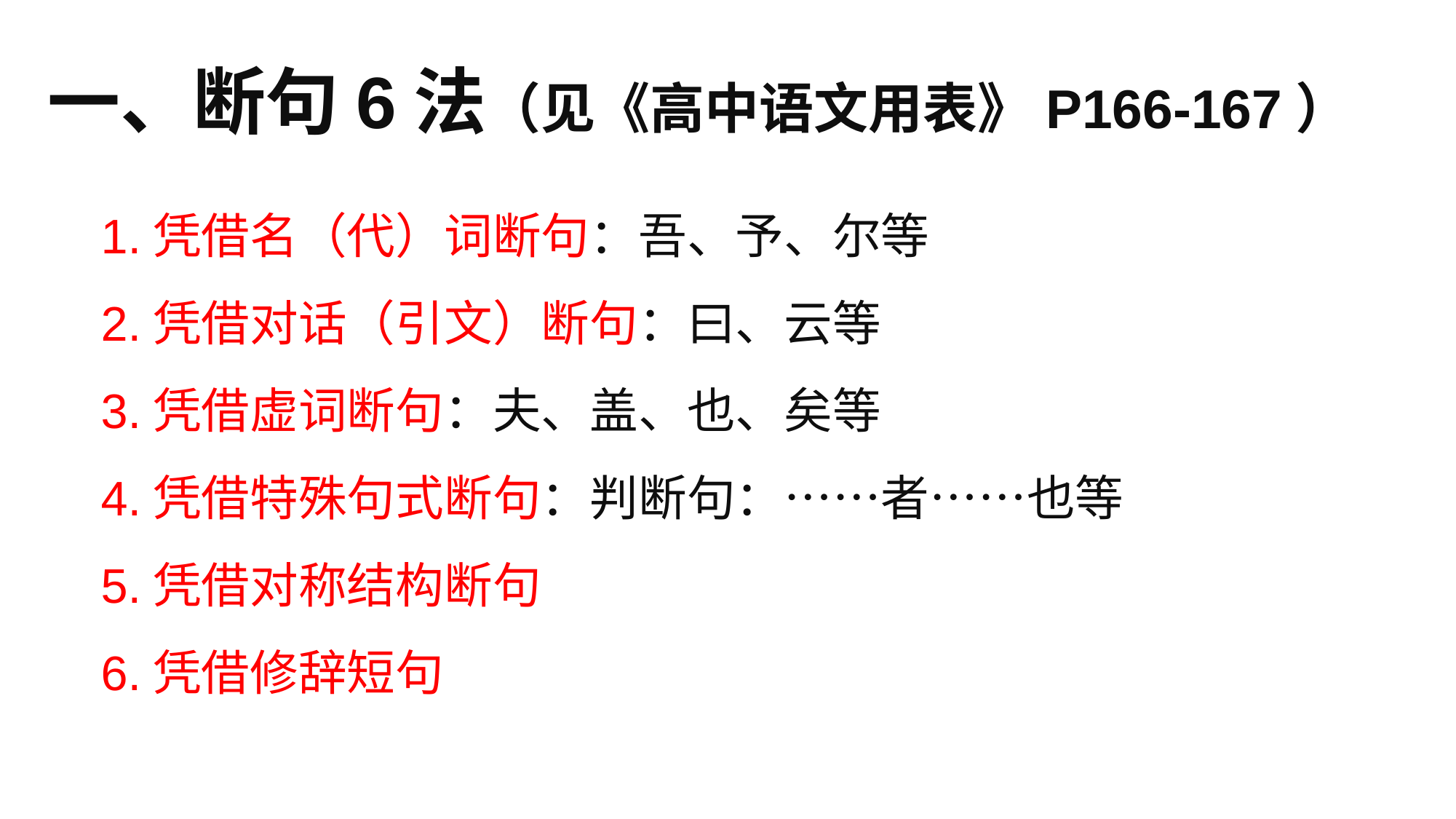

一、断句6法（见《高中语文用表》P166-167）
1.凭借名（代）词断句：吾、予、尔等
2.凭借对话（引文）断句：曰、云等
3.凭借虚词断句：夫、盖、也、矣等
4.凭借特殊句式断句：判断句：……者……也等
5.凭借对称结构断句
6.凭借修辞短句